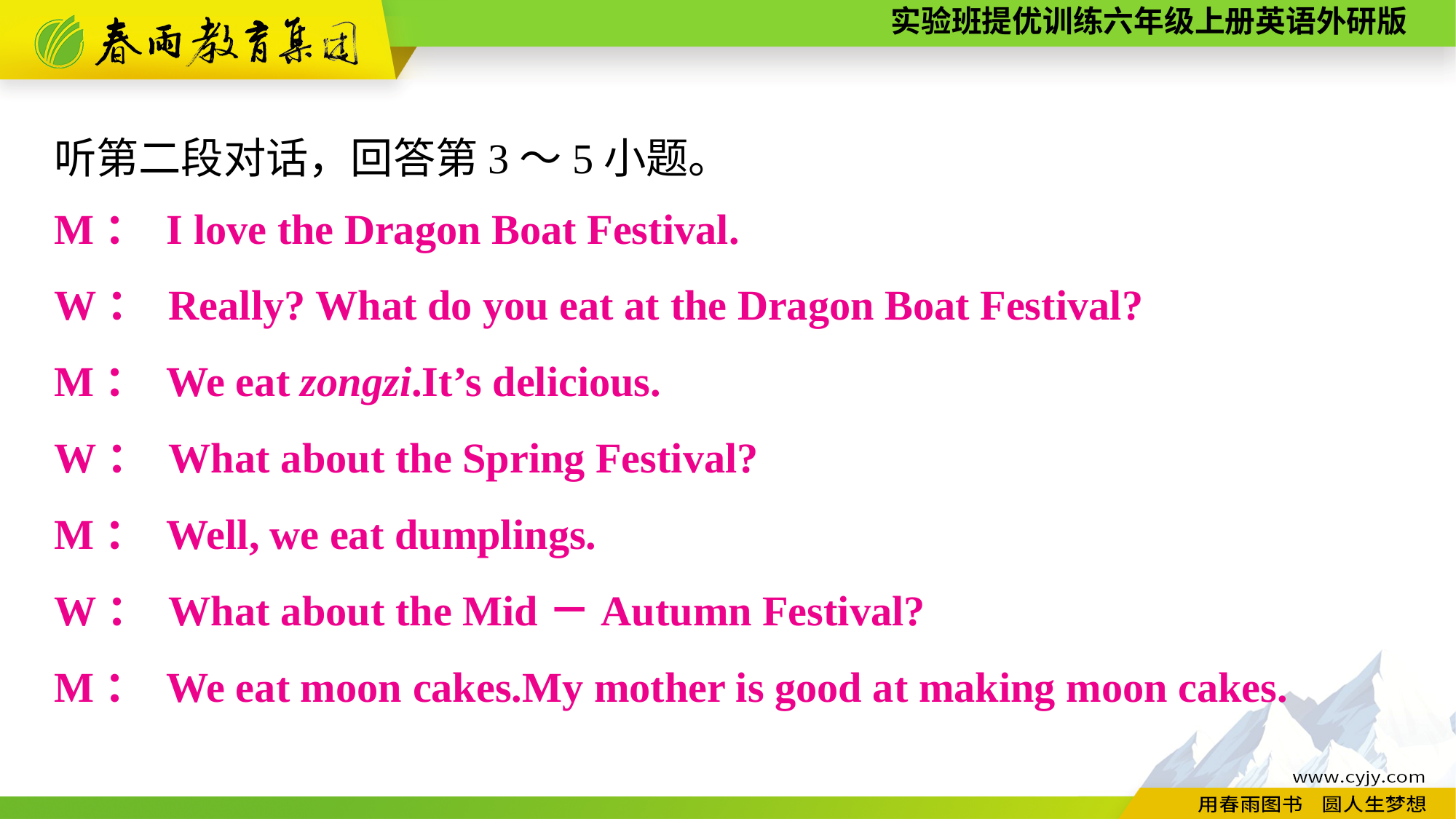

听第二段对话，回答第3～5小题。
M： I love the Dragon Boat Festival.
W： Really? What do you eat at the Dragon Boat Festival?
M： We eat zongzi.It’s delicious.
W： What about the Spring Festival?
M： Well, we eat dumplings.
W： What about the Mid－Autumn Festival?
M： We eat moon cakes.My mother is good at making moon cakes.